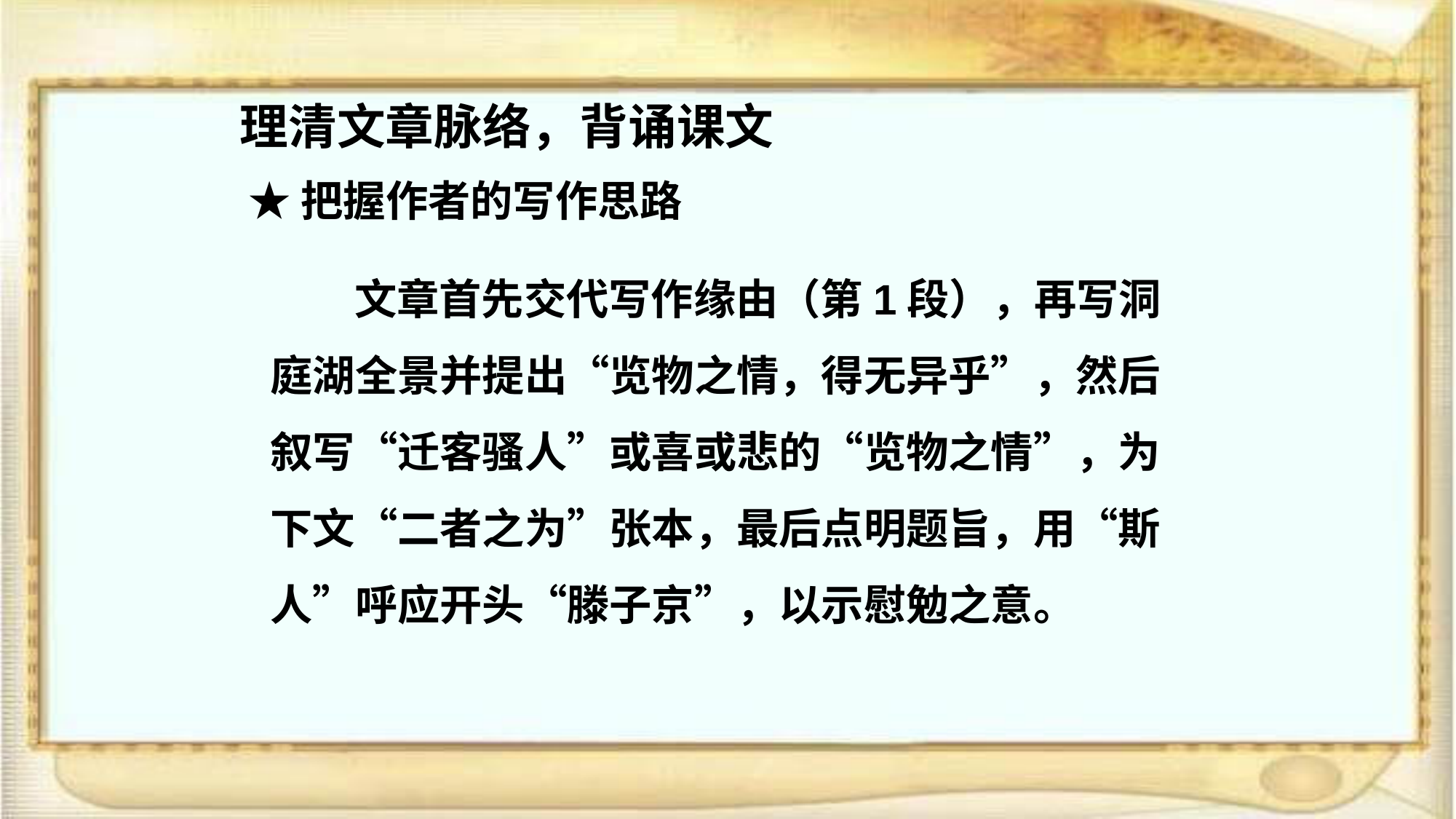

理清文章脉络，背诵课文
★把握作者的写作思路
  文章首先交代写作缘由（第1段），再写洞庭湖全景并提出“览物之情，得无异乎”，然后叙写“迁客骚人”或喜或悲的“览物之情”，为下文“二者之为”张本，最后点明题旨，用“斯人”呼应开头“滕子京”，以示慰勉之意。